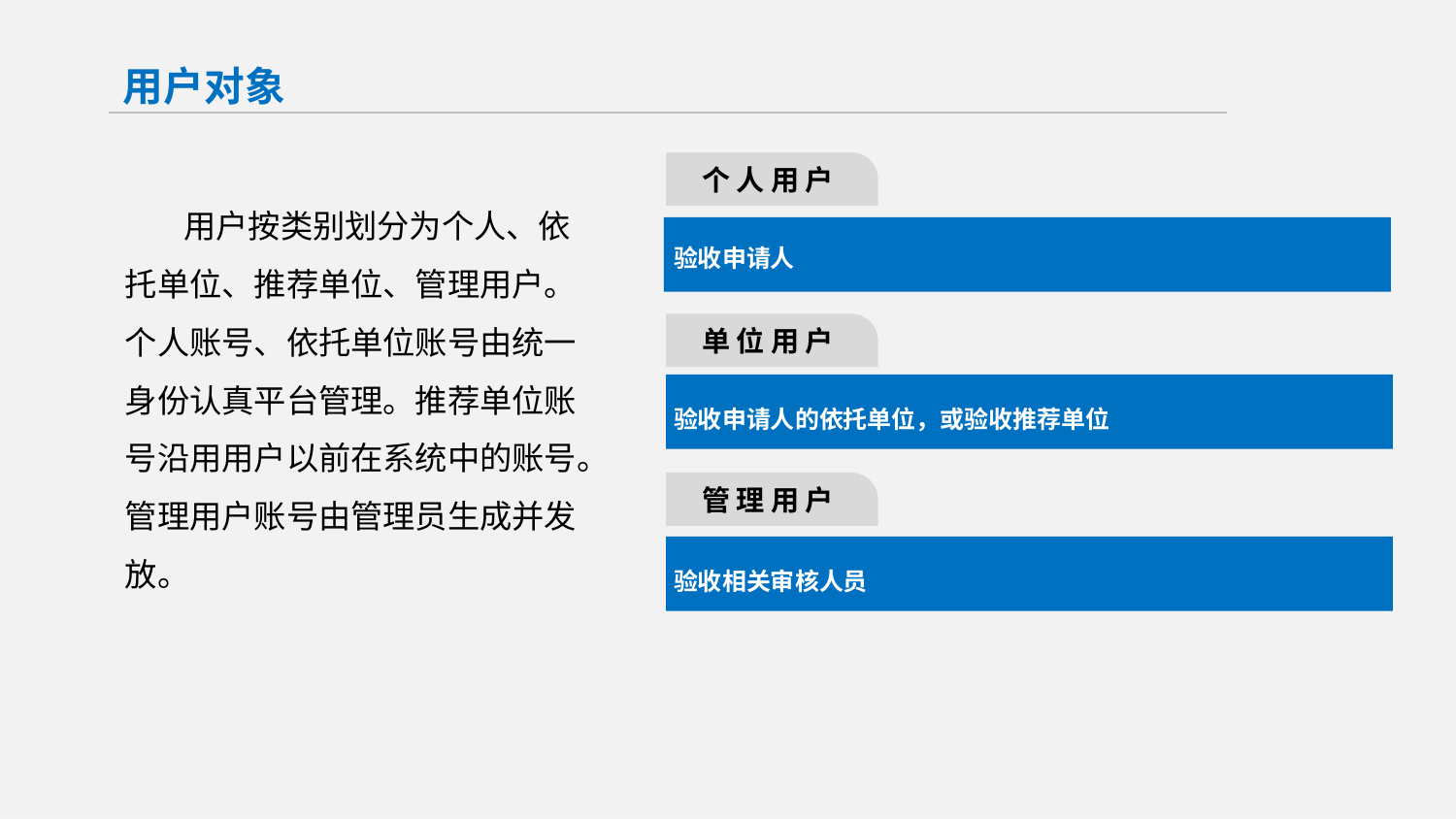

用户对象
个人用户
       用户按类别划分为个人、依托单位、推荐单位、管理用户。个人账号、依托单位账号由统一身份认真平台管理。推荐单位账号沿用用户以前在系统中的账号。管理用户账号由管理员生成并发放。

验收申请人
单位用户

验收申请人的依托单位，或验收推荐单位
管理用户

验收相关审核人员